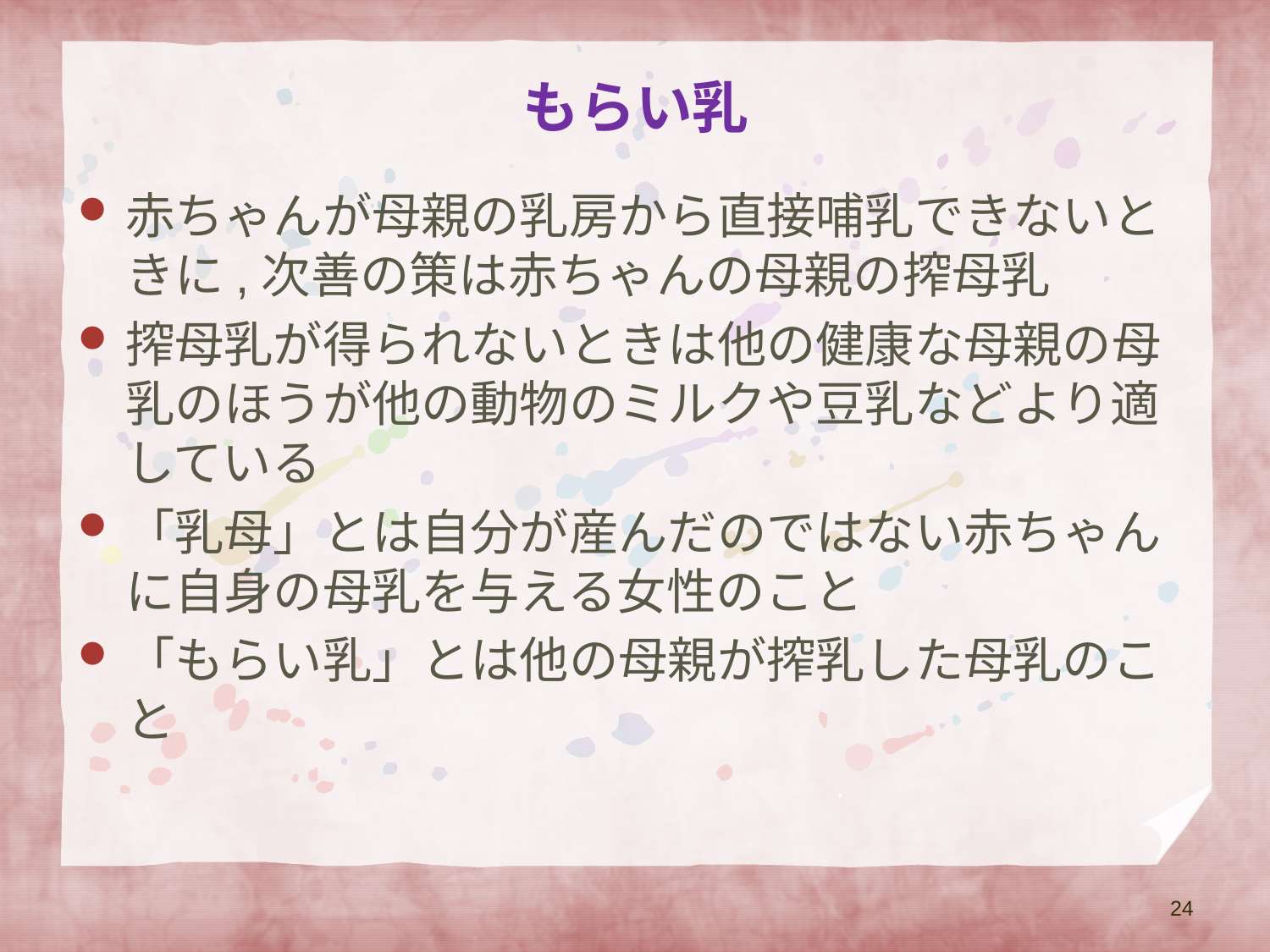

# もらい乳
赤ちゃんが母親の乳房から直接哺乳できないときに,次善の策は赤ちゃんの母親の搾母乳
搾母乳が得られないときは他の健康な母親の母乳のほうが他の動物のミルクや豆乳などより適している
「乳母」とは自分が産んだのではない赤ちゃんに自身の母乳を与える女性のこと
「もらい乳」とは他の母親が搾乳した母乳のこと
24